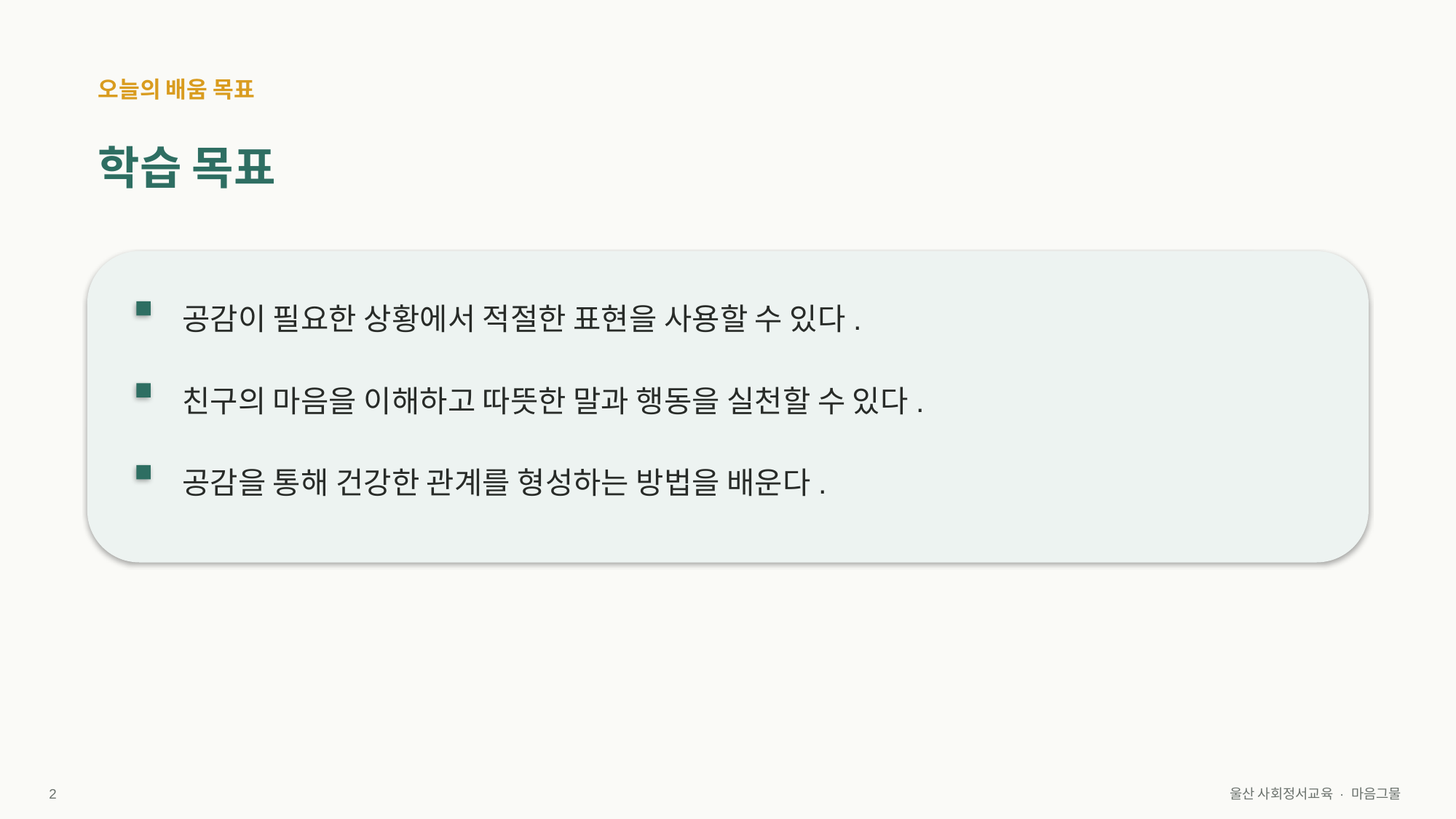

오늘의 배움 목표
학습 목표

공감이 필요한 상황에서 적절한 표현을 사용할 수 있다.

친구의 마음을 이해하고 따뜻한 말과 행동을 실천할 수 있다.

공감을 통해 건강한 관계를 형성하는 방법을 배운다.

2
울산 사회정서교육 · 마음그물